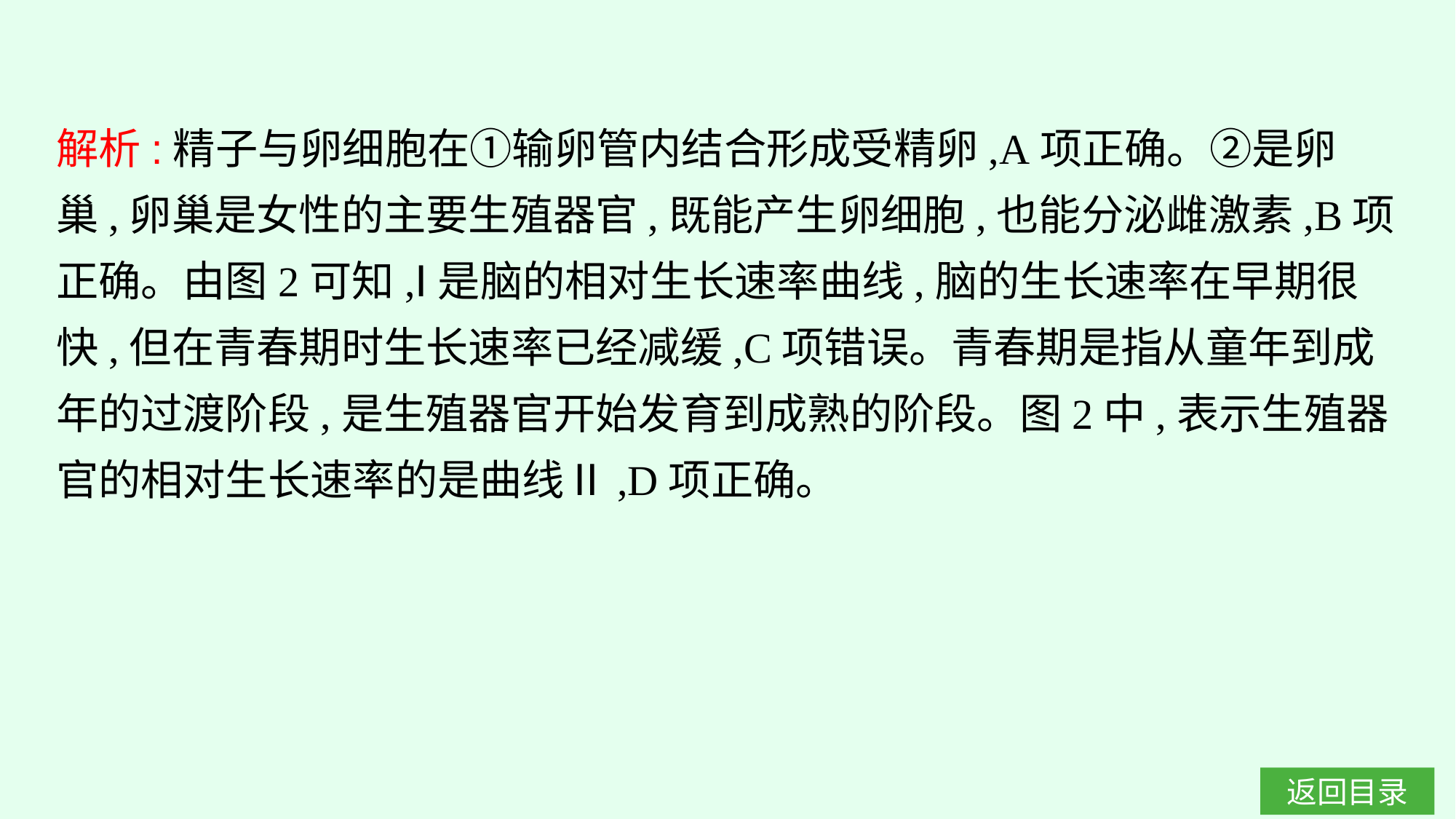

解析:精子与卵细胞在①输卵管内结合形成受精卵,A项正确。②是卵巢,卵巢是女性的主要生殖器官,既能产生卵细胞,也能分泌雌激素,B项正确。由图2可知,Ⅰ是脑的相对生长速率曲线,脑的生长速率在早期很快,但在青春期时生长速率已经减缓,C项错误。青春期是指从童年到成年的过渡阶段,是生殖器官开始发育到成熟的阶段。图2中,表示生殖器官的相对生长速率的是曲线Ⅱ,D项正确。